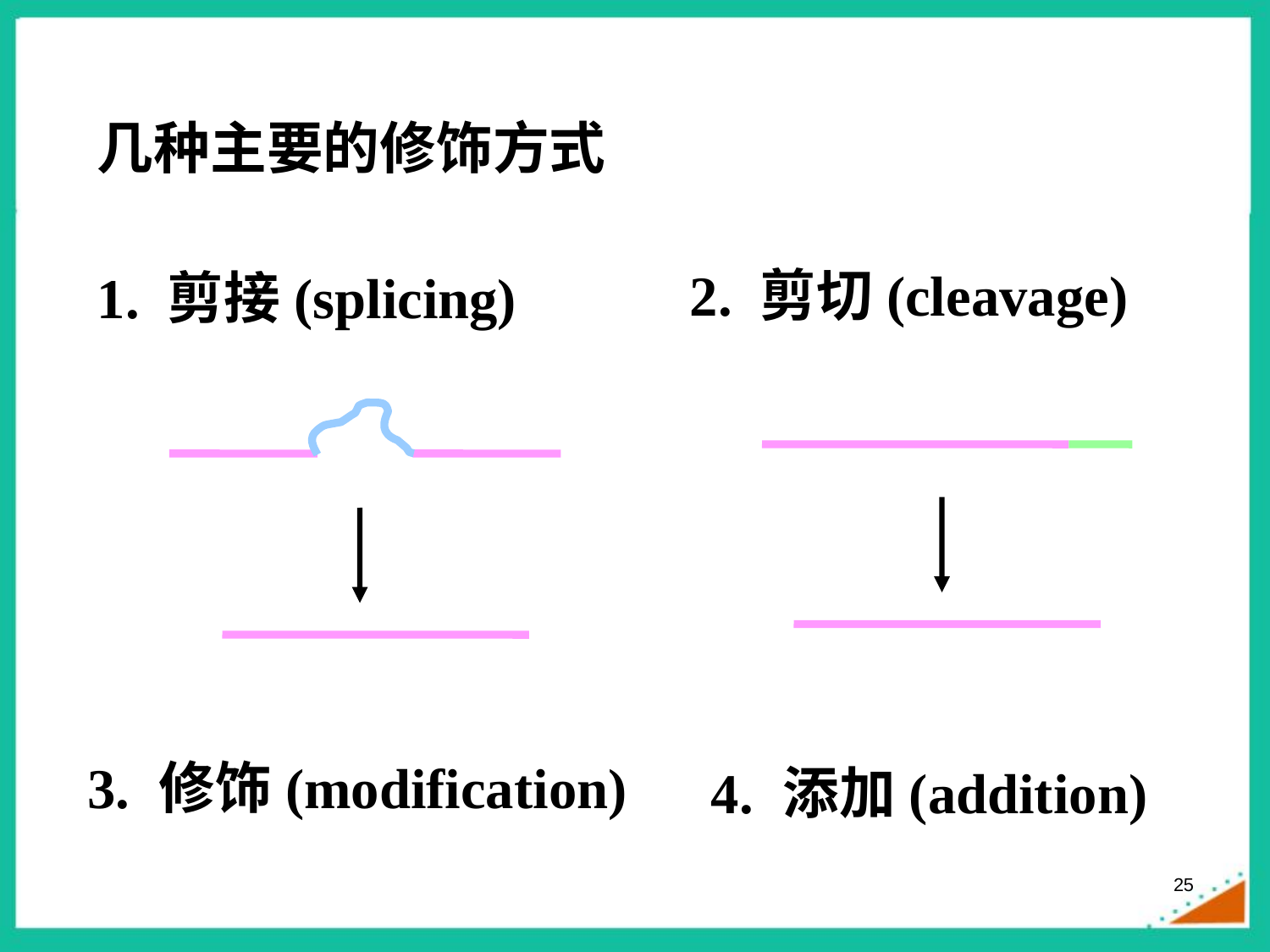

几种主要的修饰方式
2. 剪切(cleavage)
1. 剪接(splicing)

3. 修饰(modification)
4. 添加(addition)
25